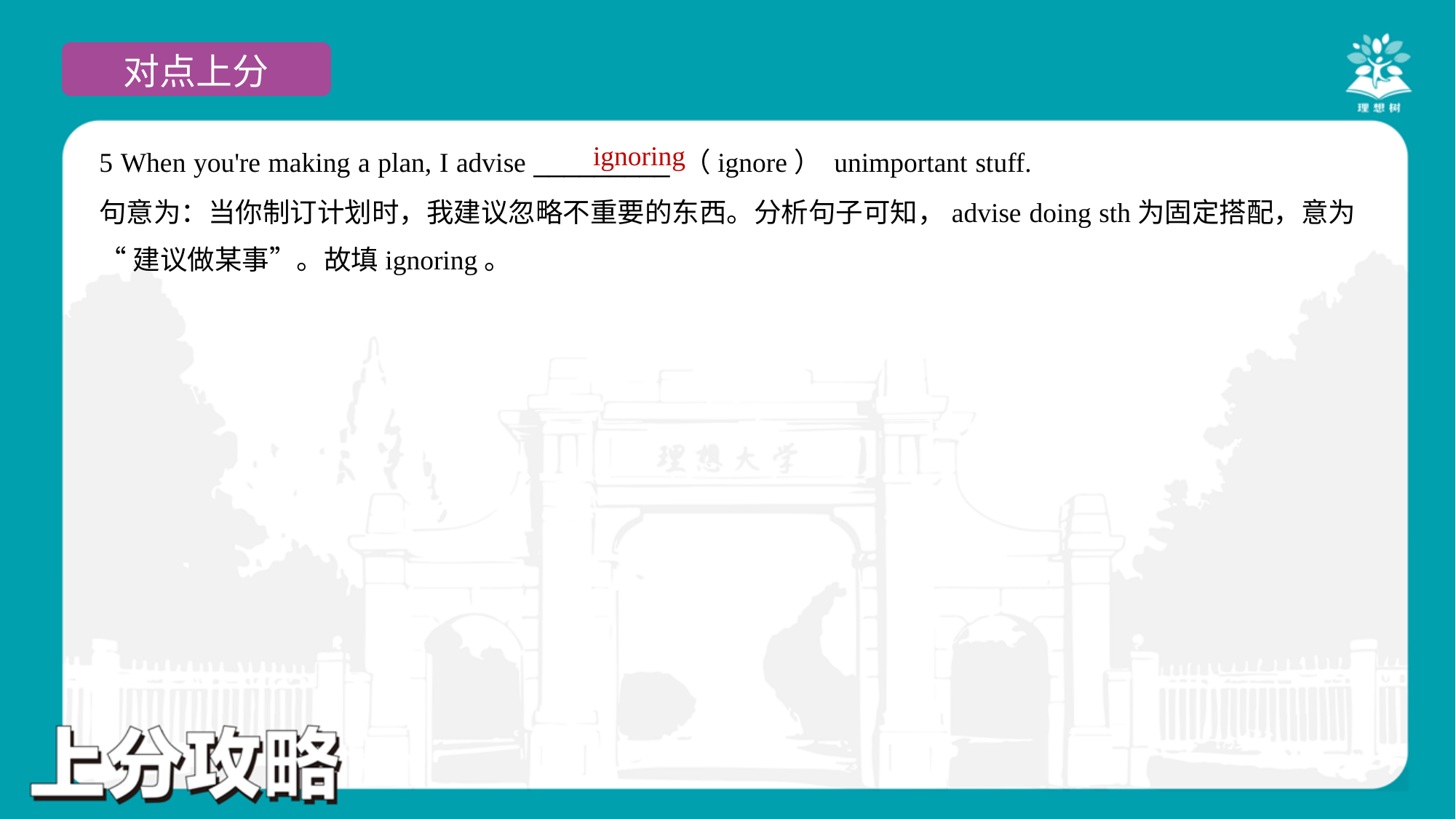

ignoring
5 When you're making a plan, I advise _________ （ignore） unimportant stuff.
句意为：当你制订计划时，我建议忽略不重要的东西。分析句子可知，advise doing sth为固定搭配，意为
“建议做某事”。故填ignoring。